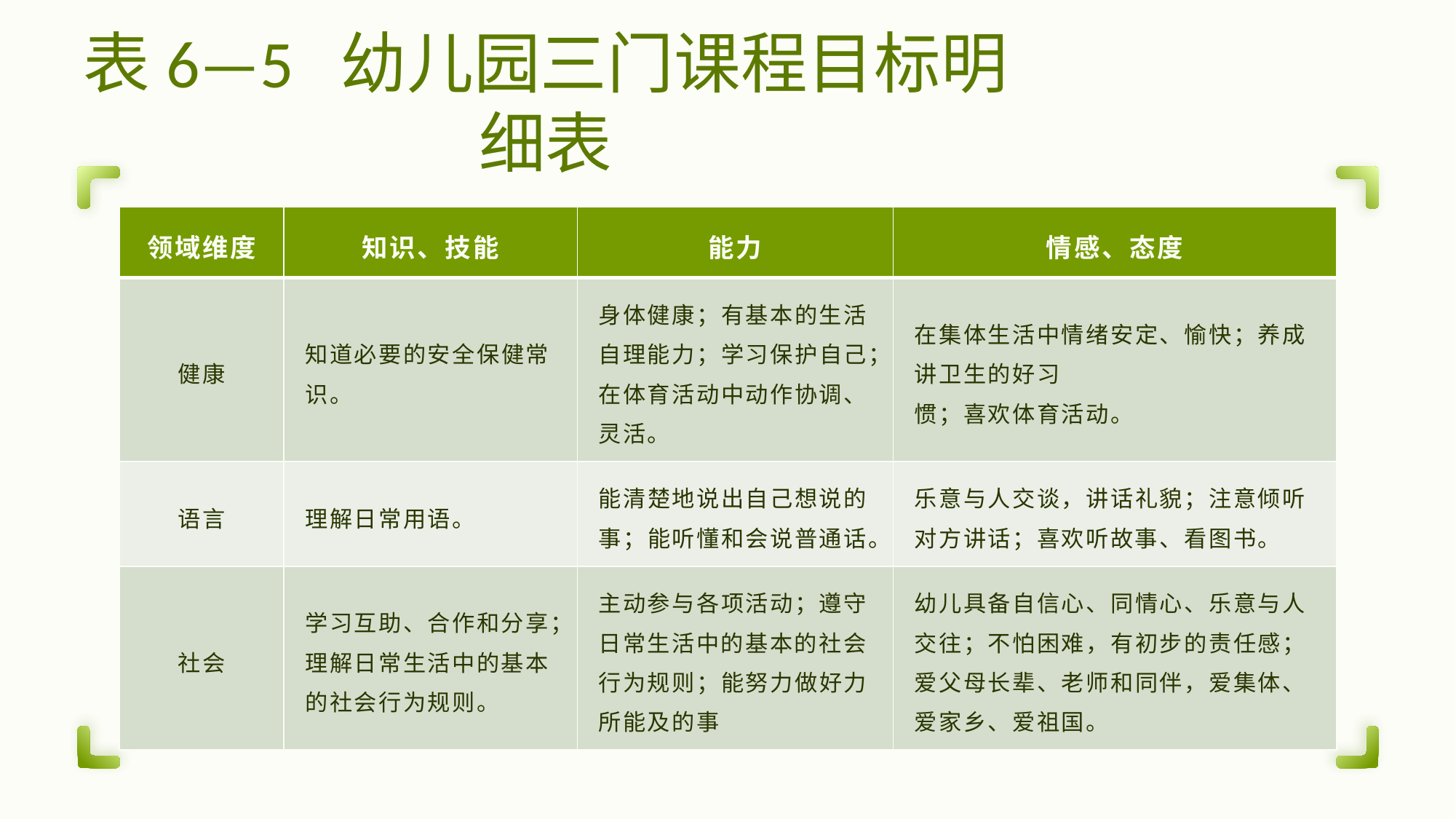

| 领域维度 | 知识、技能 | 能力 | 情感、态度 |
| --- | --- | --- | --- |
| 健康 | 知道必要的安全保健常识。 | 身体健康；有基本的生活自理能力；学习保护自己；在体育活动中动作协调、灵活。 | 在集体生活中情绪安定、愉快；养成讲卫生的好习 惯；喜欢体育活动。 |
| 语言 | 理解日常用语。 | 能清楚地说出自己想说的事；能听懂和会说普通话。 | 乐意与人交谈，讲话礼貌；注意倾听对方讲话；喜欢听故事、看图书。 |
| 社会 | 学习互助、合作和分享；理解日常生活中的基本的社会行为规则。 | 主动参与各项活动；遵守日常生活中的基本的社会行为规则；能努力做好力所能及的事 | 幼儿具备自信心、同情心、乐意与人交往；不怕困难，有初步的责任感；爱父母长辈、老师和同伴，爱集体、爱家乡、爱祖国。 |

# 表6—5  幼儿园三门课程目标明细表